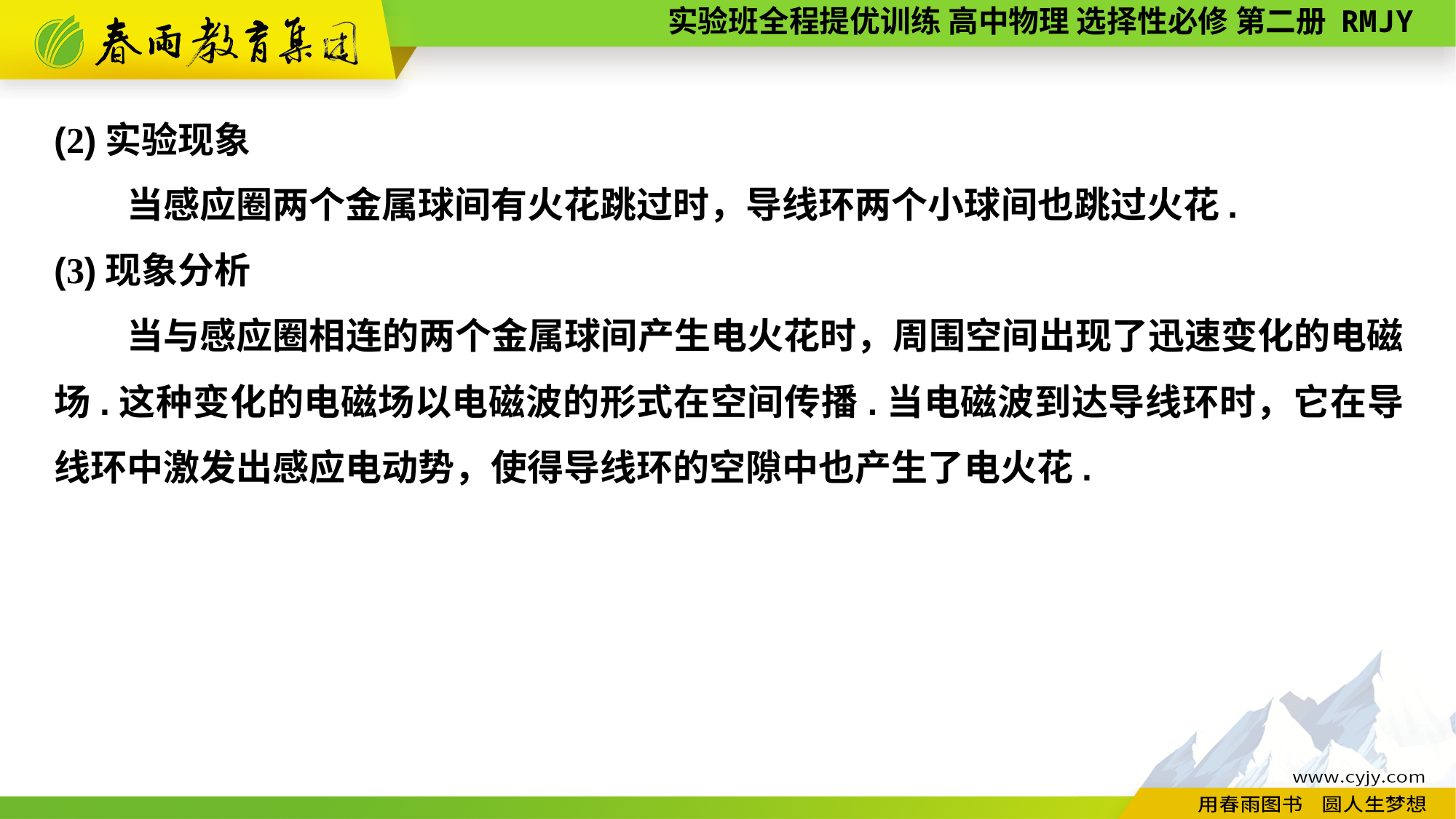

(2)实验现象
当感应圈两个金属球间有火花跳过时，导线环两个小球间也跳过火花.
(3)现象分析
当与感应圈相连的两个金属球间产生电火花时，周围空间出现了迅速变化的电磁场.这种变化的电磁场以电磁波的形式在空间传播.当电磁波到达导线环时，它在导线环中激发出感应电动势，使得导线环的空隙中也产生了电火花.